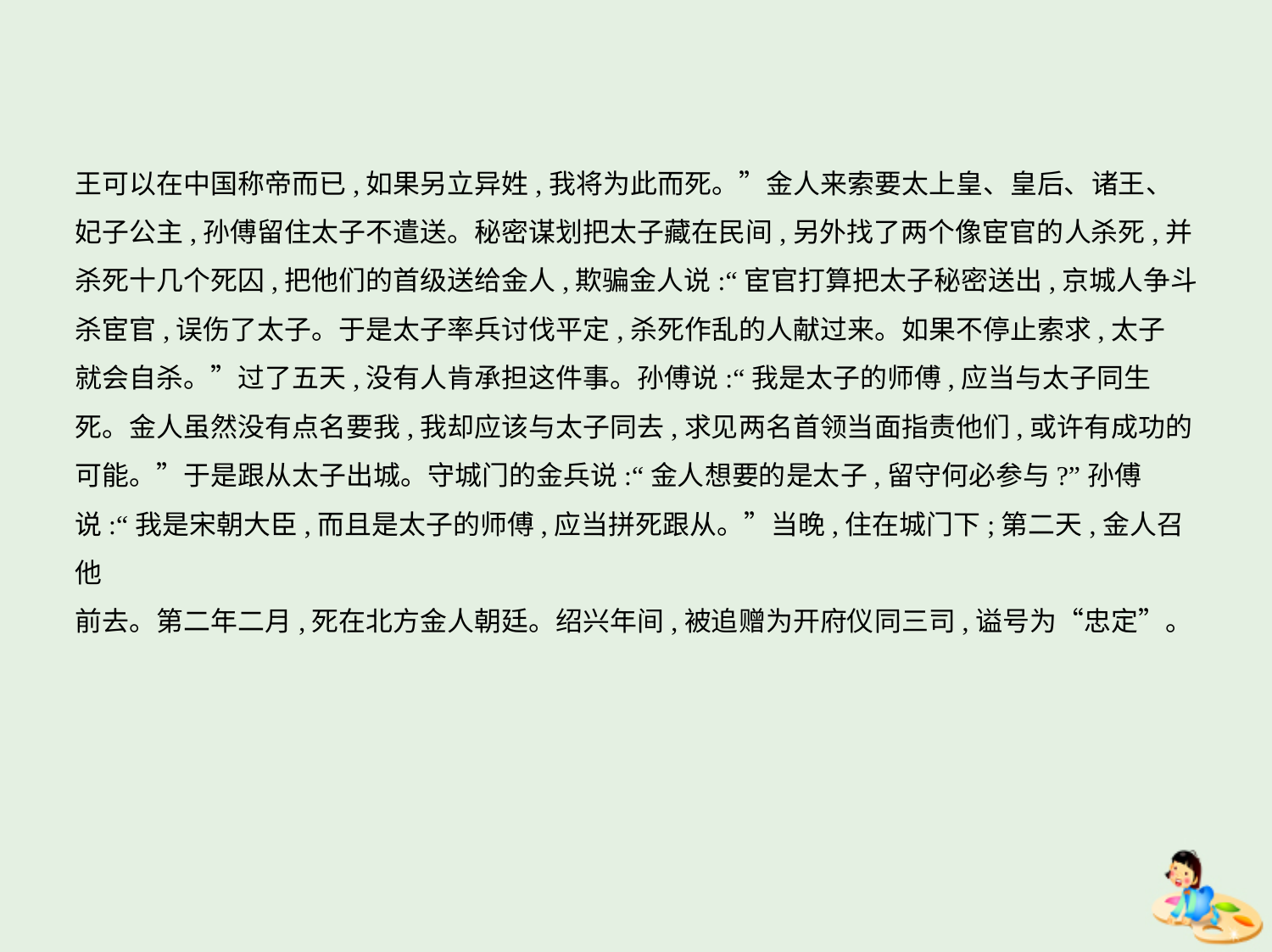

王可以在中国称帝而已,如果另立异姓,我将为此而死。”金人来索要太上皇、皇后、诸王、
妃子公主,孙傅留住太子不遣送。秘密谋划把太子藏在民间,另外找了两个像宦官的人杀死,并
杀死十几个死囚,把他们的首级送给金人,欺骗金人说:“宦官打算把太子秘密送出,京城人争斗杀宦官,误伤了太子。于是太子率兵讨伐平定,杀死作乱的人献过来。如果不停止索求,太子
就会自杀。”过了五天,没有人肯承担这件事。孙傅说:“我是太子的师傅,应当与太子同生
死。金人虽然没有点名要我,我却应该与太子同去,求见两名首领当面指责他们,或许有成功的
可能。”于是跟从太子出城。守城门的金兵说:“金人想要的是太子,留守何必参与?”孙傅
说:“我是宋朝大臣,而且是太子的师傅,应当拼死跟从。”当晚,住在城门下;第二天,金人召他
前去。第二年二月,死在北方金人朝廷。绍兴年间,被追赠为开府仪同三司,谥号为“忠定”。